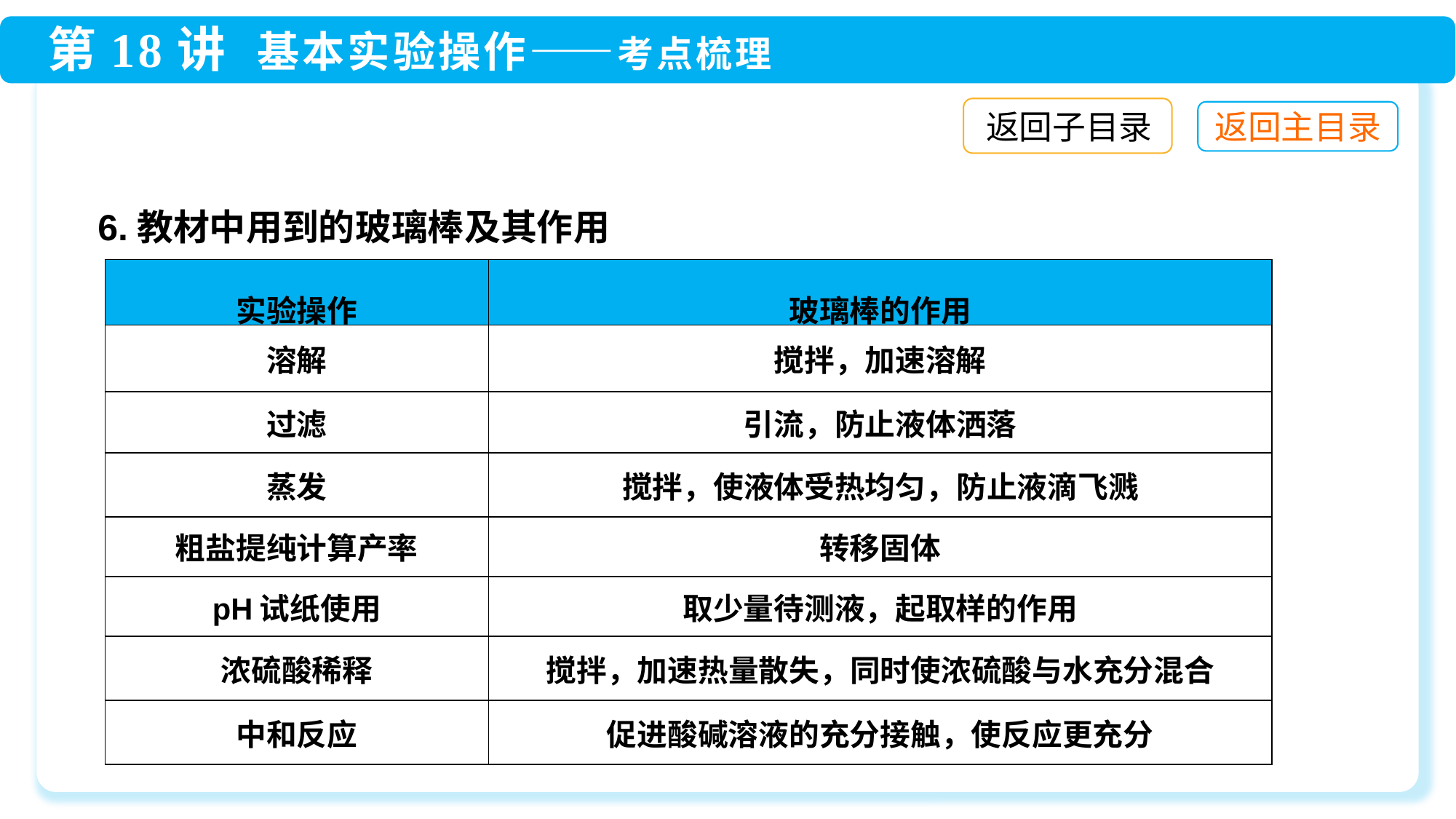

返回子目录
6.教材中用到的玻璃棒及其作用
| 实验操作 | 玻璃棒的作用 |
| --- | --- |
| 溶解 | 搅拌，加速溶解 |
| 过滤 | 引流，防止液体洒落 |
| 蒸发 | 搅拌，使液体受热均匀，防止液滴飞溅 |
| 粗盐提纯计算产率 | 转移固体 |
| pH试纸使用 | 取少量待测液，起取样的作用 |
| 浓硫酸稀释 | 搅拌，加速热量散失，同时使浓硫酸与水充分混合 |
| 中和反应 | 促进酸碱溶液的充分接触，使反应更充分 |